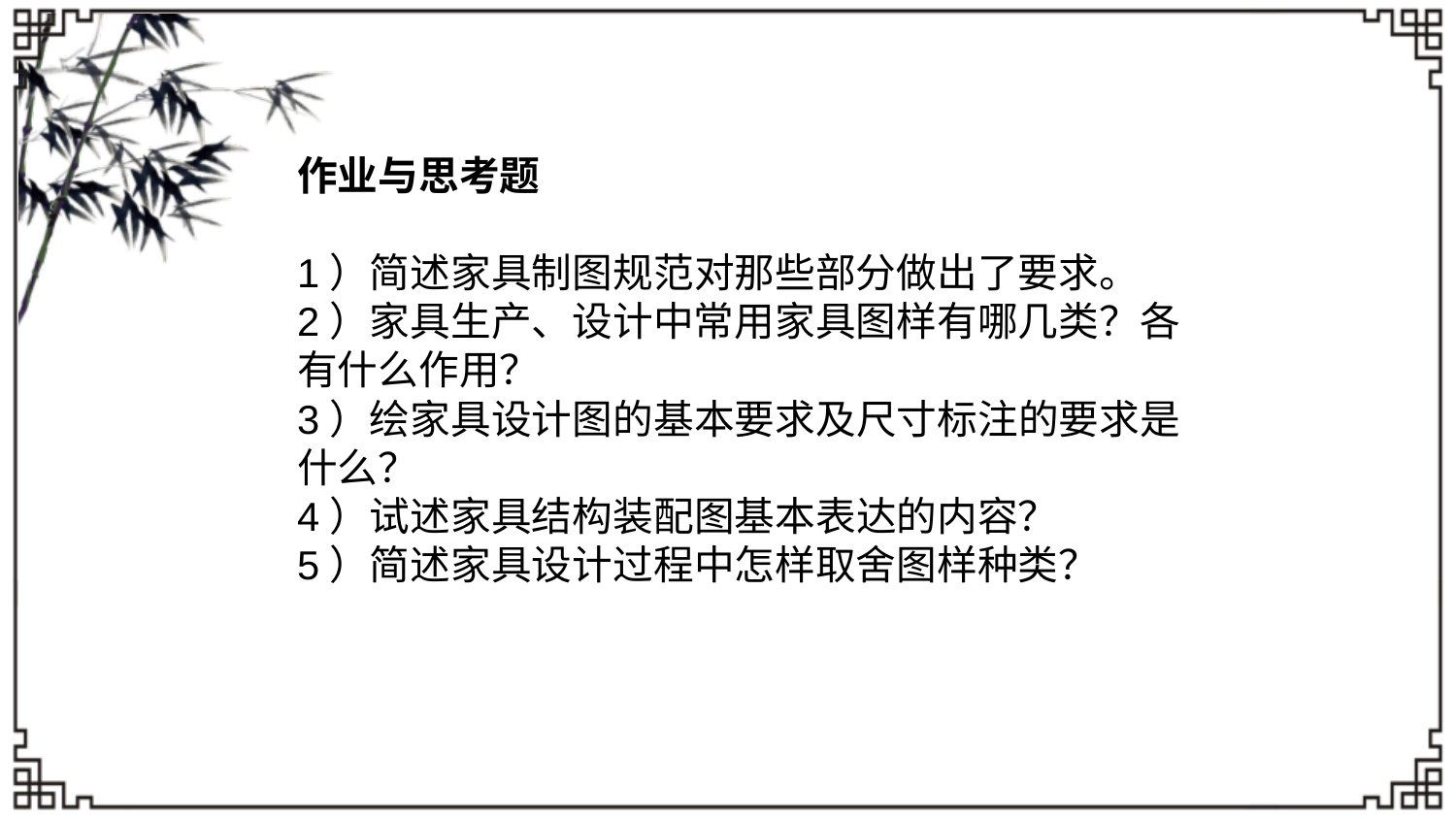

作业与思考题
1）简述家具制图规范对那些部分做出了要求。2）家具生产、设计中常用家具图样有哪几类？各有什么作用？3）绘家具设计图的基本要求及尺寸标注的要求是什么？4）试述家具结构装配图基本表达的内容？5）简述家具设计过程中怎样取舍图样种类？